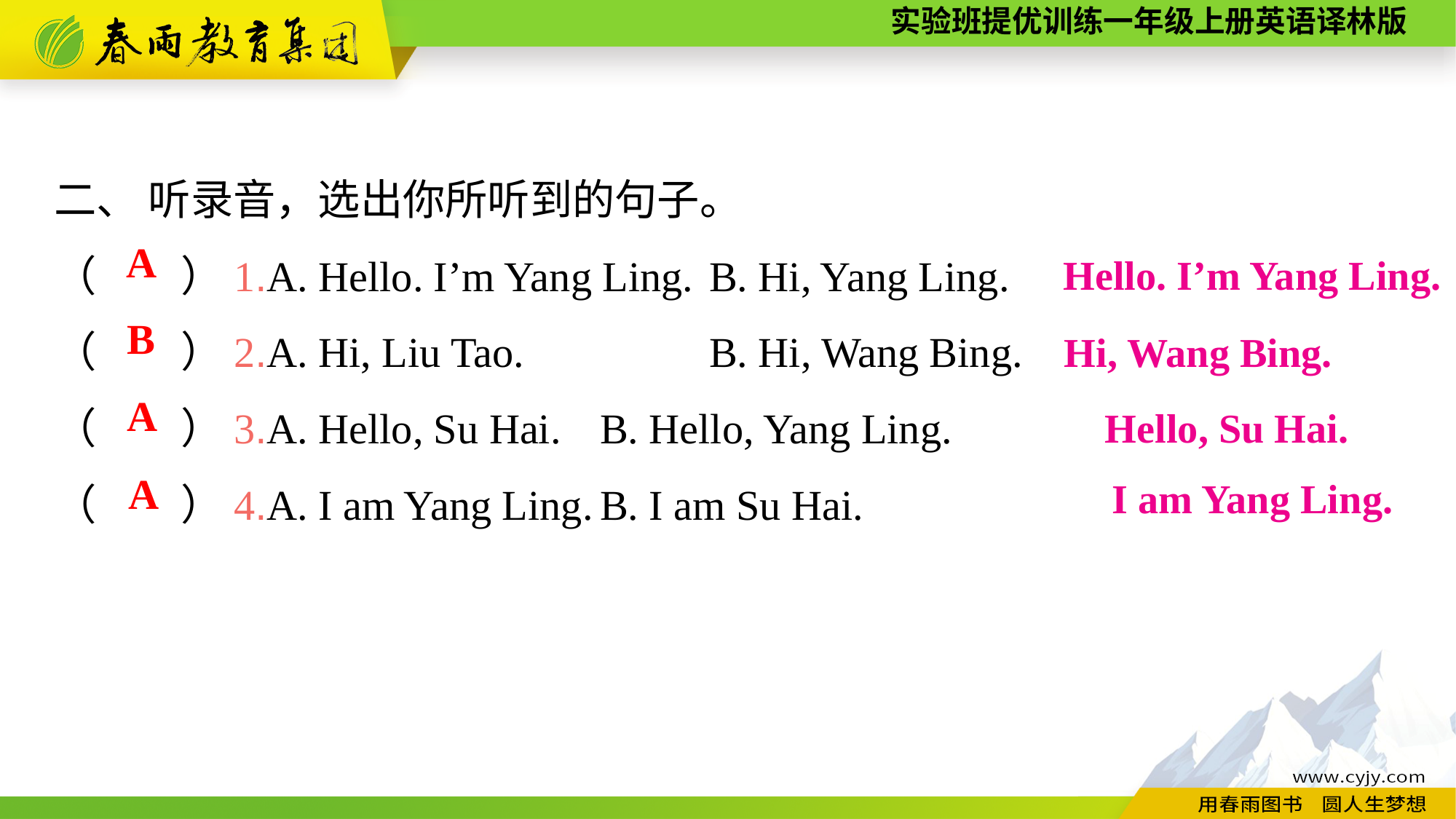

二、 听录音，选出你所听到的句子。
（　　）1.A. Hello. I’m Yang Ling.	B. Hi, Yang Ling.
（　　）2.A. Hi, Liu Tao.		B. Hi, Wang Bing.
（　　）3.A. Hello, Su Hai.	B. Hello, Yang Ling.
（　　）4.A. I am Yang Ling.	B. I am Su Hai.
A
Hello. I’m Yang Ling.
 B
Hi, Wang Bing.
A
Hello, Su Hai.
A
I am Yang Ling.